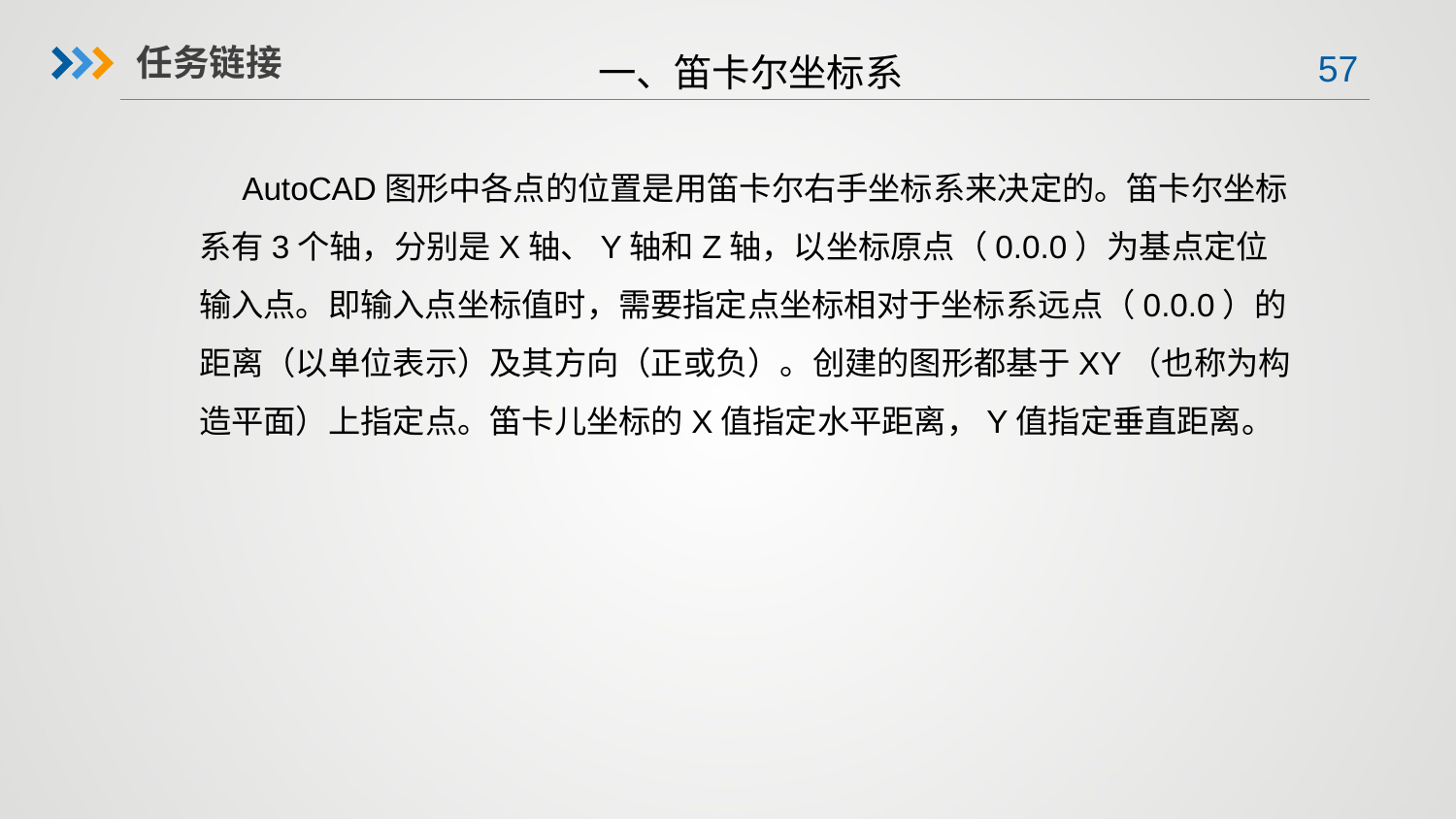

一、笛卡尔坐标系
任务链接
AutoCAD图形中各点的位置是用笛卡尔右手坐标系来决定的。笛卡尔坐标系有3个轴，分别是X轴、Y轴和Z轴，以坐标原点（0.0.0）为基点定位输入点。即输入点坐标值时，需要指定点坐标相对于坐标系远点（0.0.0）的距离（以单位表示）及其方向（正或负）。创建的图形都基于XY（也称为构造平面）上指定点。笛卡儿坐标的X值指定水平距离，Y值指定垂直距离。